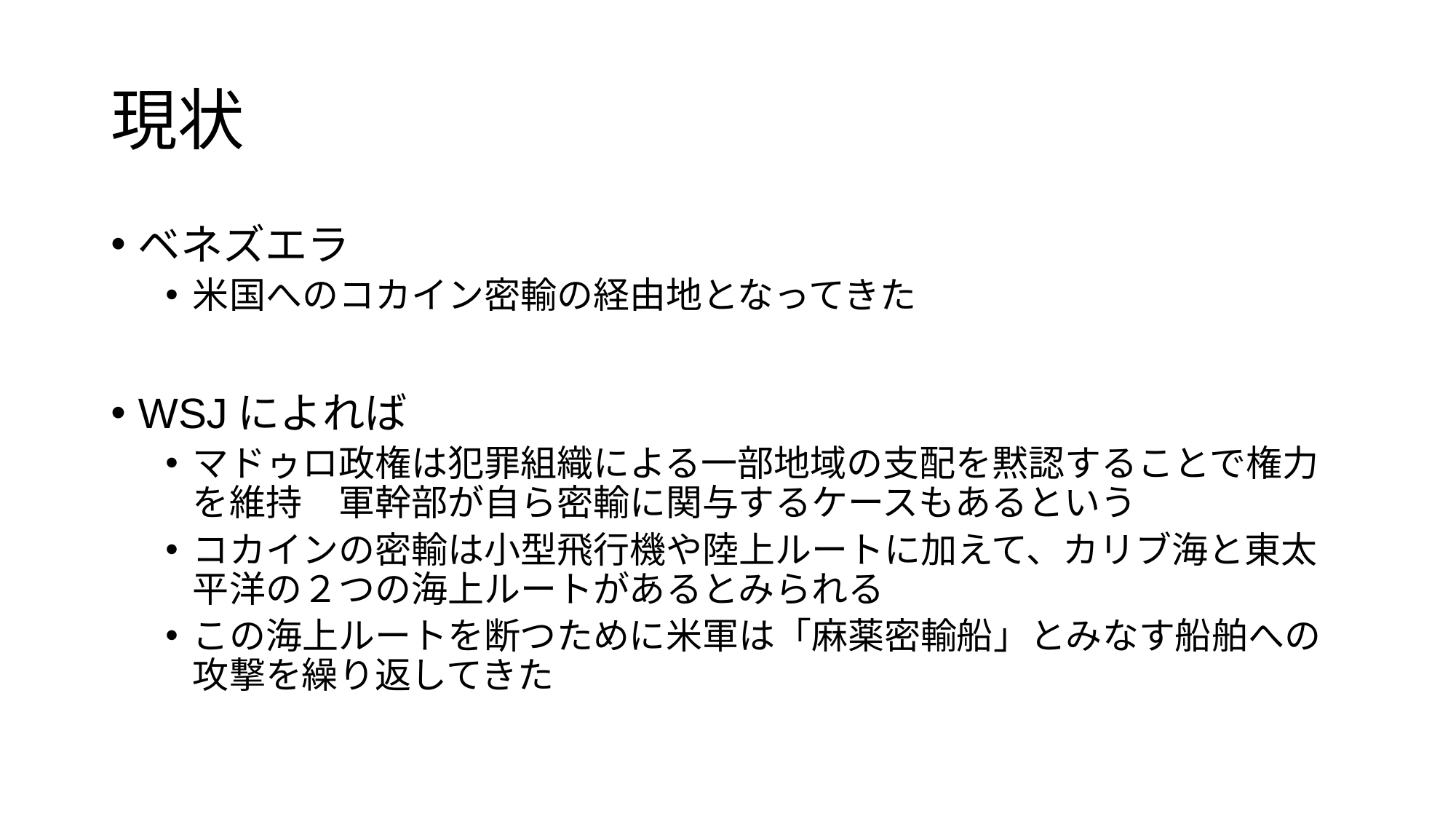

# 現状
ベネズエラ
米国へのコカイン密輸の経由地となってきた

WSJによれば
マドゥロ政権は犯罪組織による一部地域の支配を黙認することで権力を維持　軍幹部が自ら密輸に関与するケースもあるという
コカインの密輸は小型飛行機や陸上ルートに加えて、カリブ海と東太平洋の２つの海上ルートがあるとみられる
この海上ルートを断つために米軍は「麻薬密輸船」とみなす船舶への攻撃を繰り返してきた